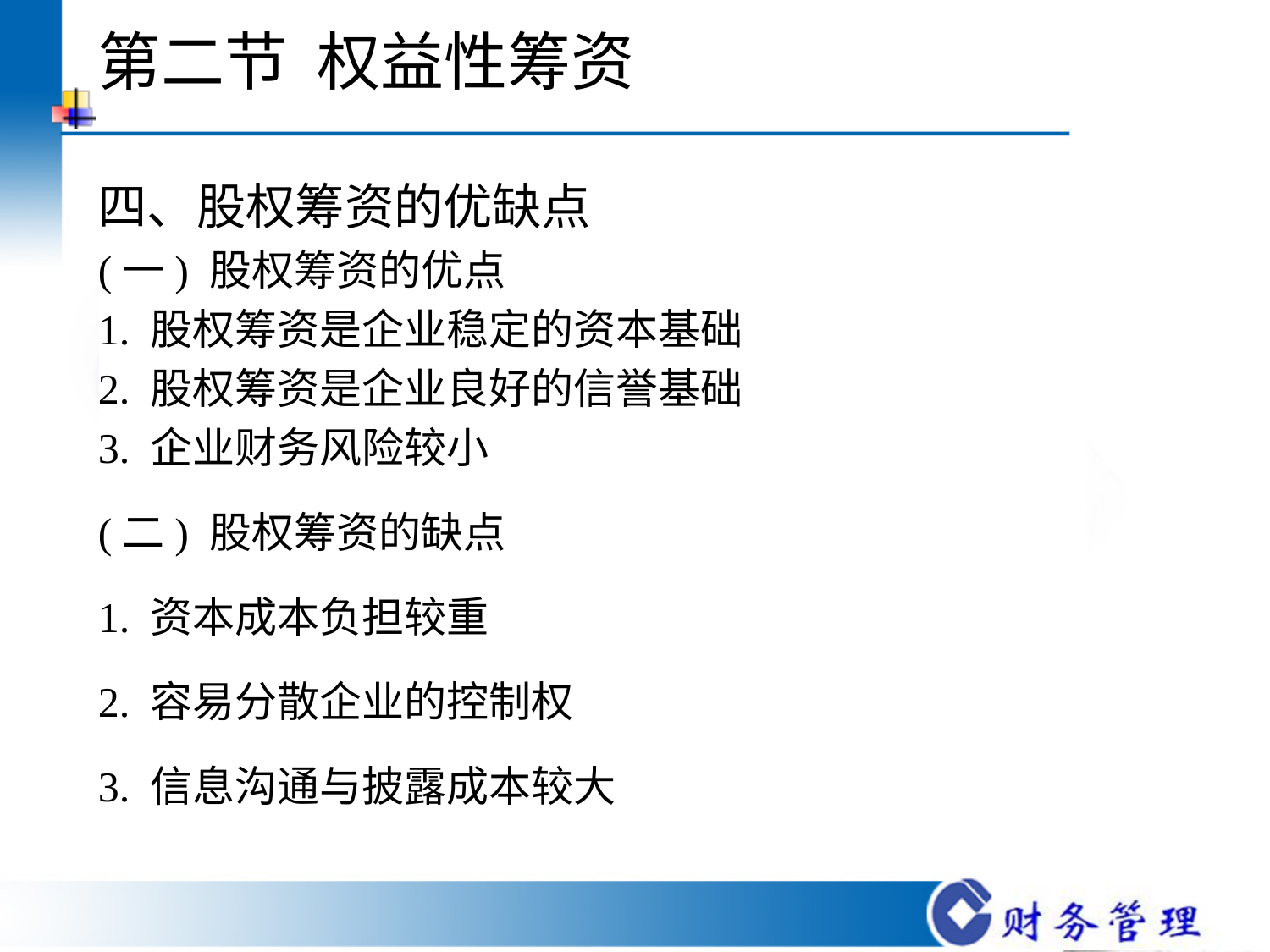

# 第二节  权益性筹资
四、股权筹资的优缺点
(一) 股权筹资的优点
1. 股权筹资是企业稳定的资本基础
2. 股权筹资是企业良好的信誉基础
3. 企业财务风险较小
(二) 股权筹资的缺点
1. 资本成本负担较重
2. 容易分散企业的控制权
3. 信息沟通与披露成本较大
28